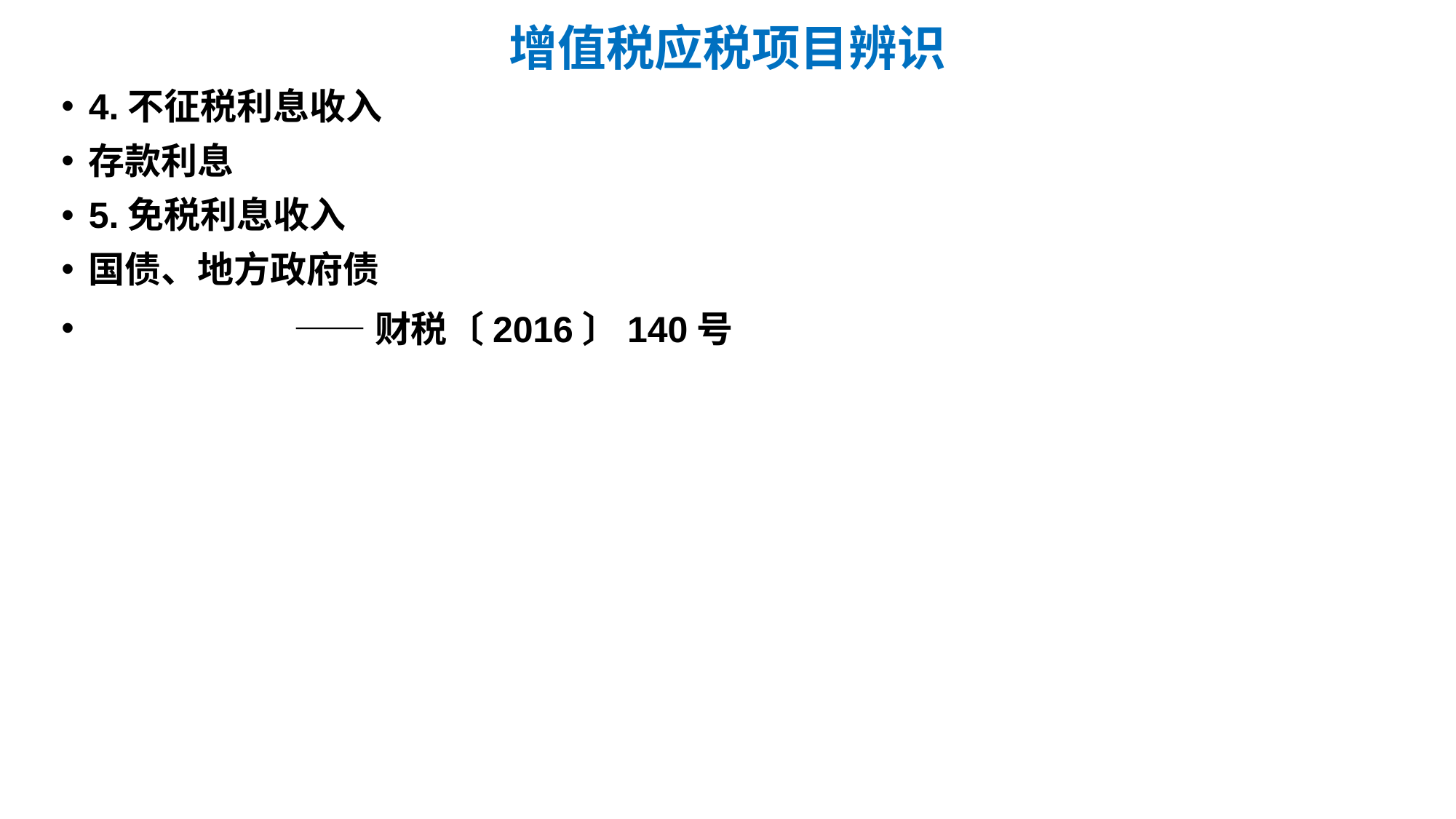

# 增值税应税项目辨识
4.不征税利息收入
存款利息
5.免税利息收入
国债、地方政府债
                         ——财税〔2016〕140号